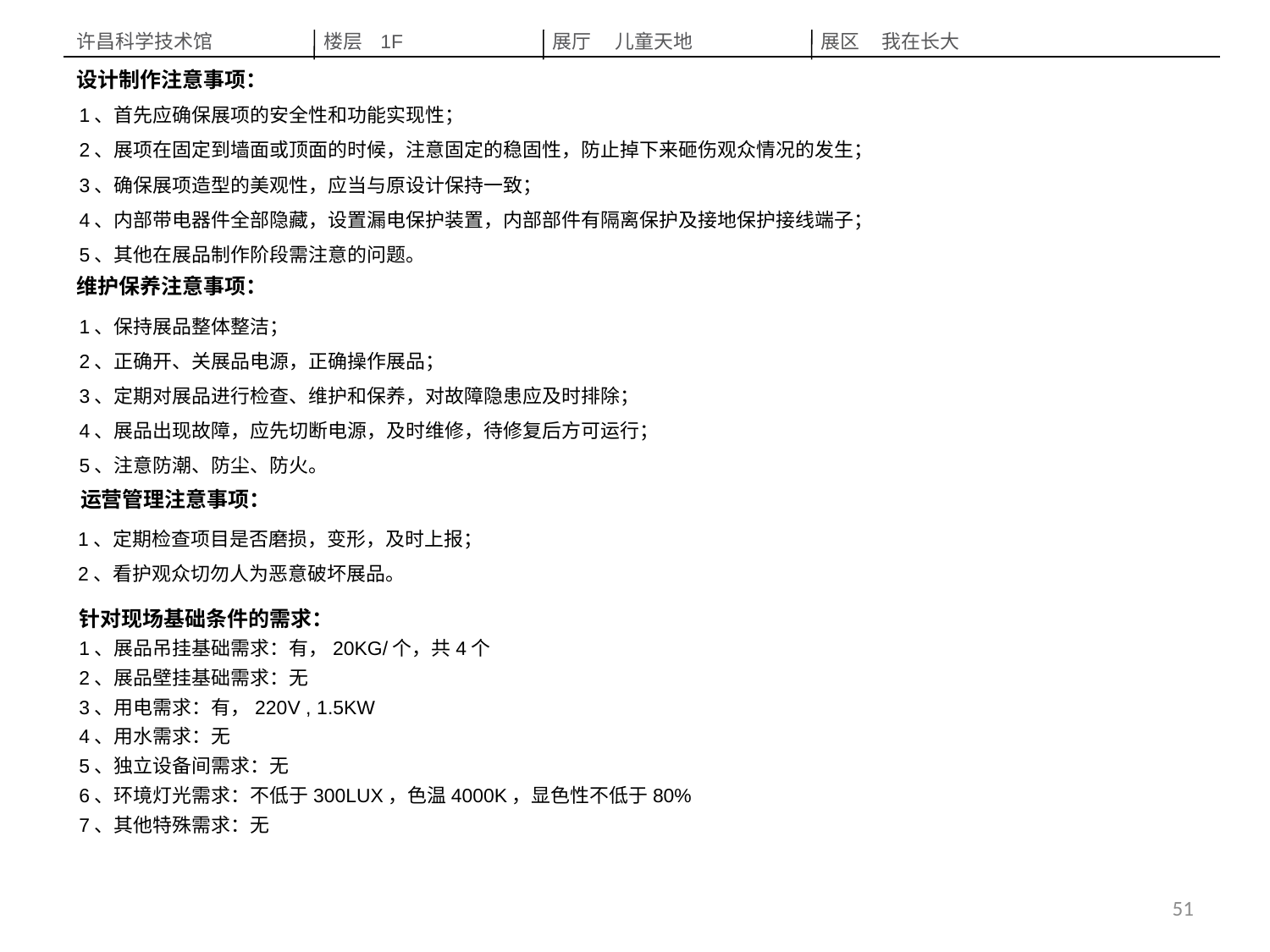

许昌科学技术馆
楼层   1F
展厅  儿童天地
展区     我在长大

设计制作注意事项：
1、首先应确保展项的安全性和功能实现性；
2、展项在固定到墙面或顶面的时候，注意固定的稳固性，防止掉下来砸伤观众情况的发生；
3、确保展项造型的美观性，应当与原设计保持一致；
4、内部带电器件全部隐藏，设置漏电保护装置，内部部件有隔离保护及接地保护接线端子；
5、其他在展品制作阶段需注意的问题。
维护保养注意事项：
1、保持展品整体整洁；
2、正确开、关展品电源，正确操作展品；
3、定期对展品进行检查、维护和保养，对故障隐患应及时排除；
4、展品出现故障，应先切断电源，及时维修，待修复后方可运行；
5、注意防潮、防尘、防火。
运营管理注意事项：
1、定期检查项目是否磨损，变形，及时上报；
2、看护观众切勿人为恶意破坏展品。
针对现场基础条件的需求：
1、展品吊挂基础需求：有，20KG/个，共4个
2、展品壁挂基础需求：无
3、用电需求：有，220V , 1.5KW
4、用水需求：无
5、独立设备间需求：无
6、环境灯光需求：不低于300LUX，色温4000K，显色性不低于80%
7、其他特殊需求：无
51